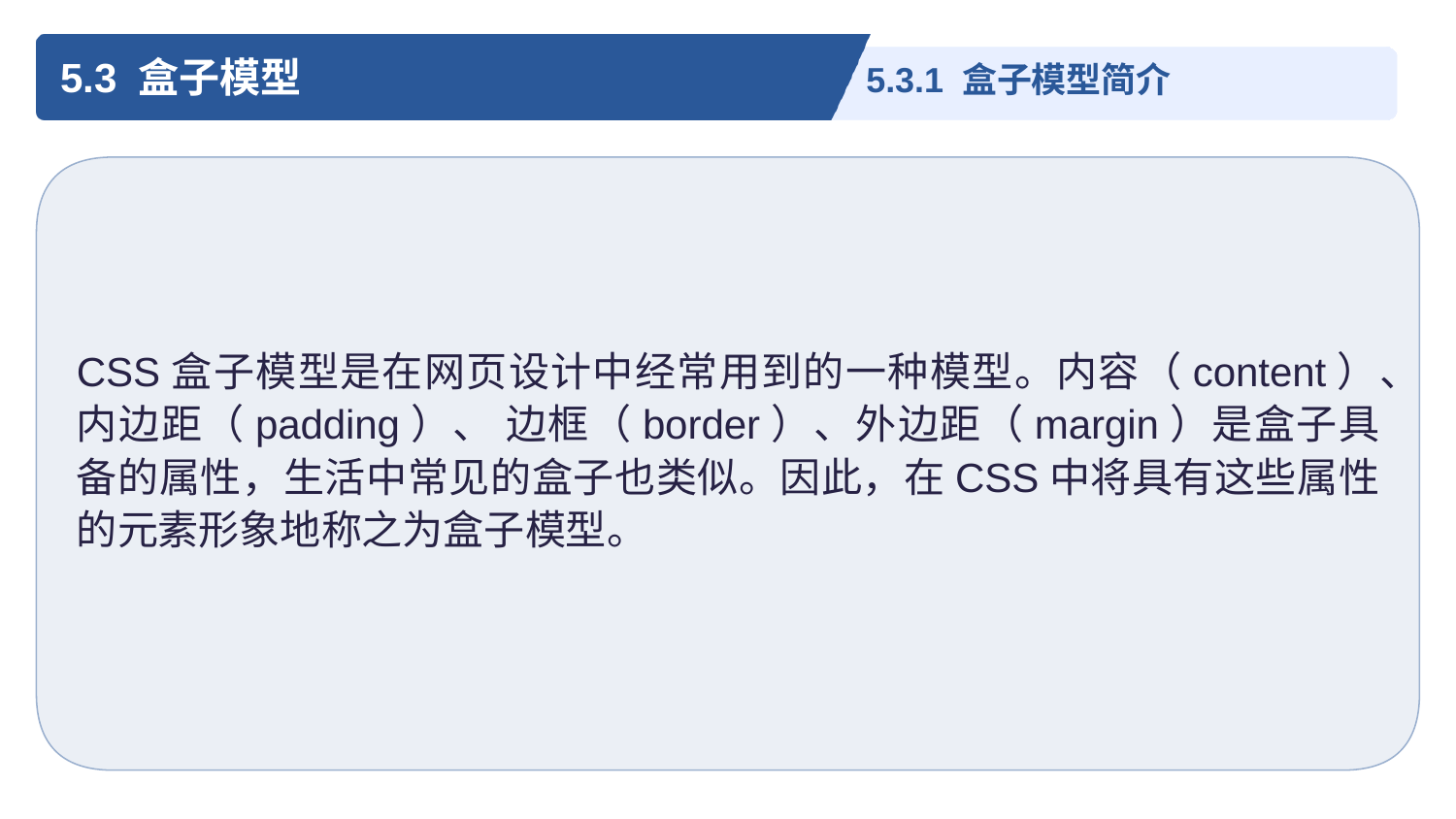

5.3 盒子模型
5.3.1 盒子模型简介

CSS盒子模型是在网页设计中经常用到的一种模型。内容（content）、内边距（padding）、 边框（border）、外边距（margin）是盒子具备的属性，生活中常见的盒子也类似。因此，在CSS中将具有这些属性的元素形象地称之为盒子模型。